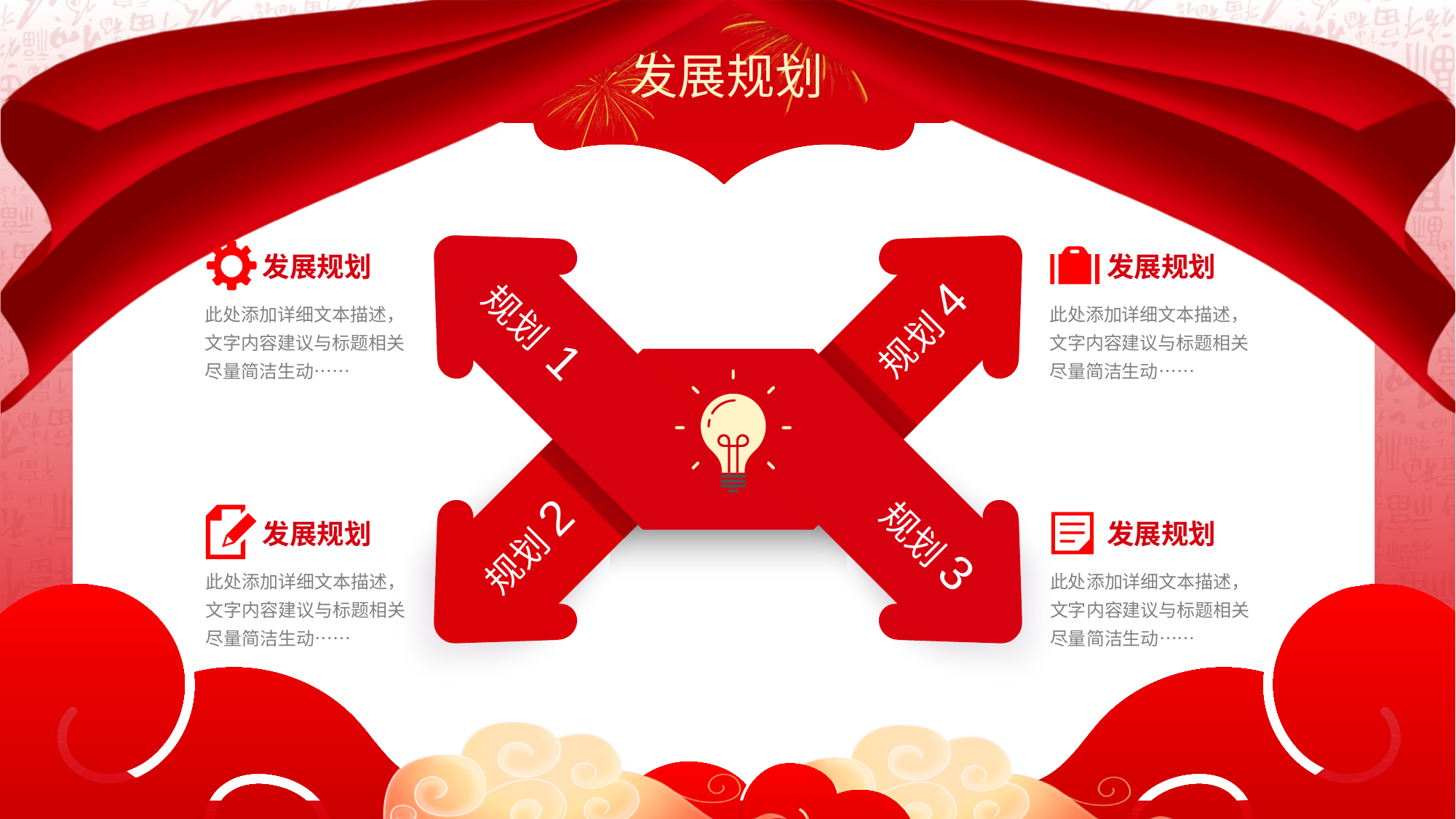

发展规划

发展规划
发展规划

此处添加详细文本描述，文字内容建议与标题相关尽量简洁生动……
此处添加详细文本描述，文字内容建议与标题相关尽量简洁生动……
规划4
规划 1

规划3
规划2
发展规划
发展规划

此处添加详细文本描述，文字内容建议与标题相关尽量简洁生动……
此处添加详细文本描述，文字内容建议与标题相关尽量简洁生动……